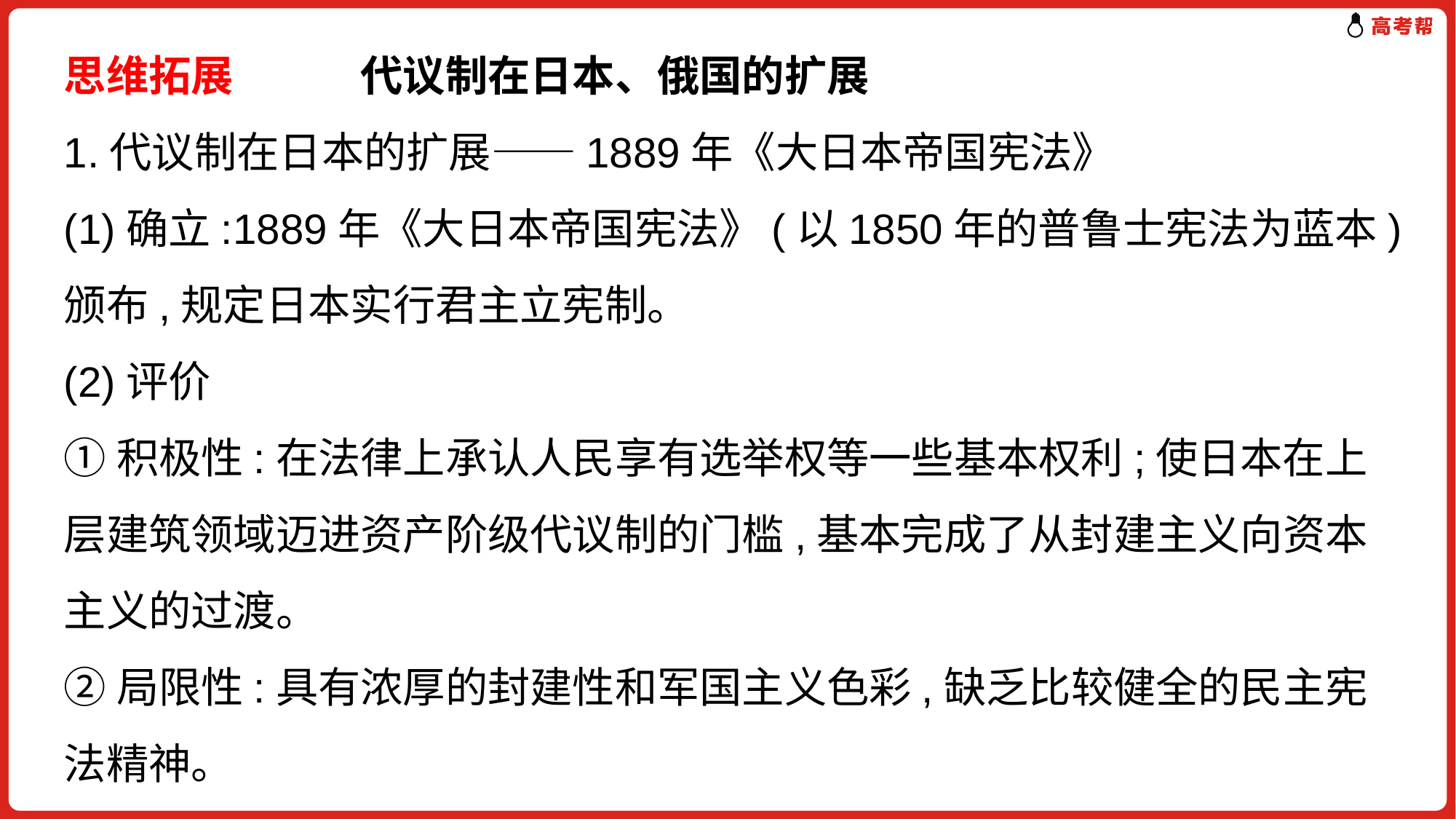

思维拓展　　　代议制在日本、俄国的扩展
1.代议制在日本的扩展——1889年《大日本帝国宪法》
(1)确立:1889年《大日本帝国宪法》(以1850年的普鲁士宪法为蓝本)颁布,规定日本实行君主立宪制。
(2)评价
①积极性:在法律上承认人民享有选举权等一些基本权利;使日本在上层建筑领域迈进资产阶级代议制的门槛,基本完成了从封建主义向资本主义的过渡。
②局限性:具有浓厚的封建性和军国主义色彩,缺乏比较健全的民主宪法精神。